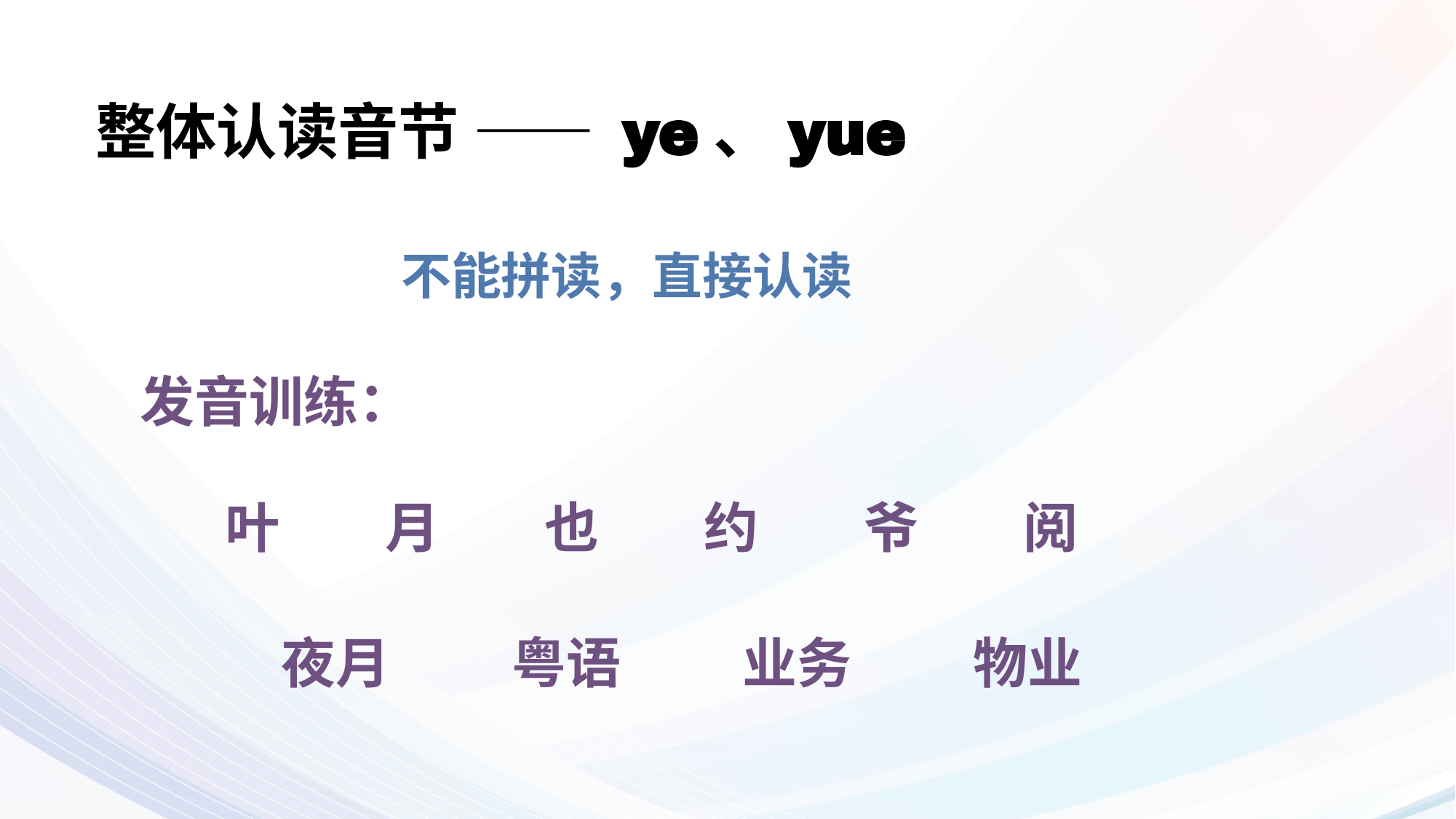

# 整体认读音节 —— ye、yue
不能拼读，直接认读
发音训练：
阅
爷
约
叶
月
也
业务
物业
夜月
粤语